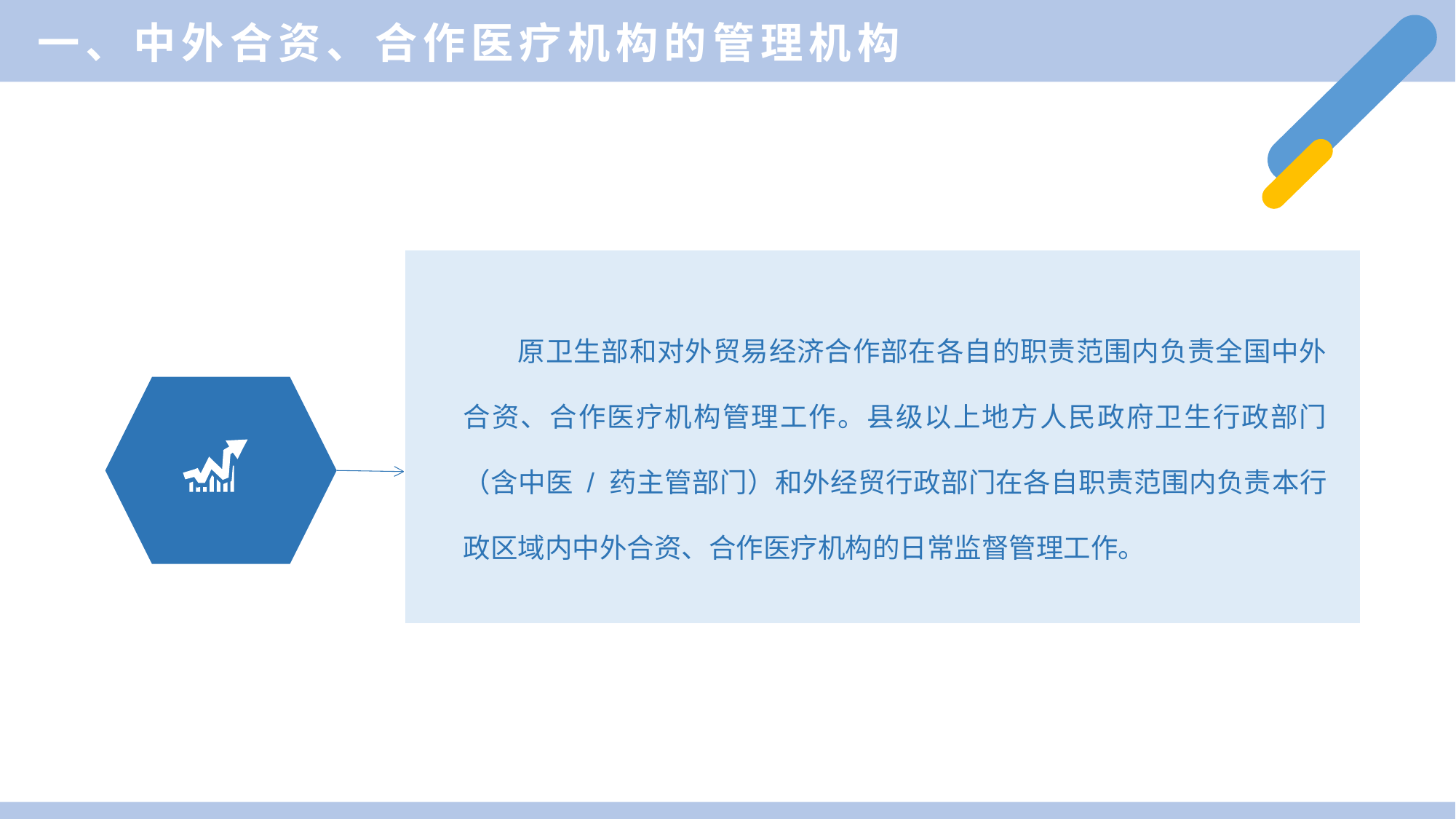

一、中外合资、合作医疗机构的管理机构

原卫生部和对外贸易经济合作部在各自的职责范围内负责全国中外合资、合作医疗机构管理工作。县级以上地方人民政府卫生行政部门（含中医 / 药主管部门）和外经贸行政部门在各自职责范围内负责本行政区域内中外合资、合作医疗机构的日常监督管理工作。